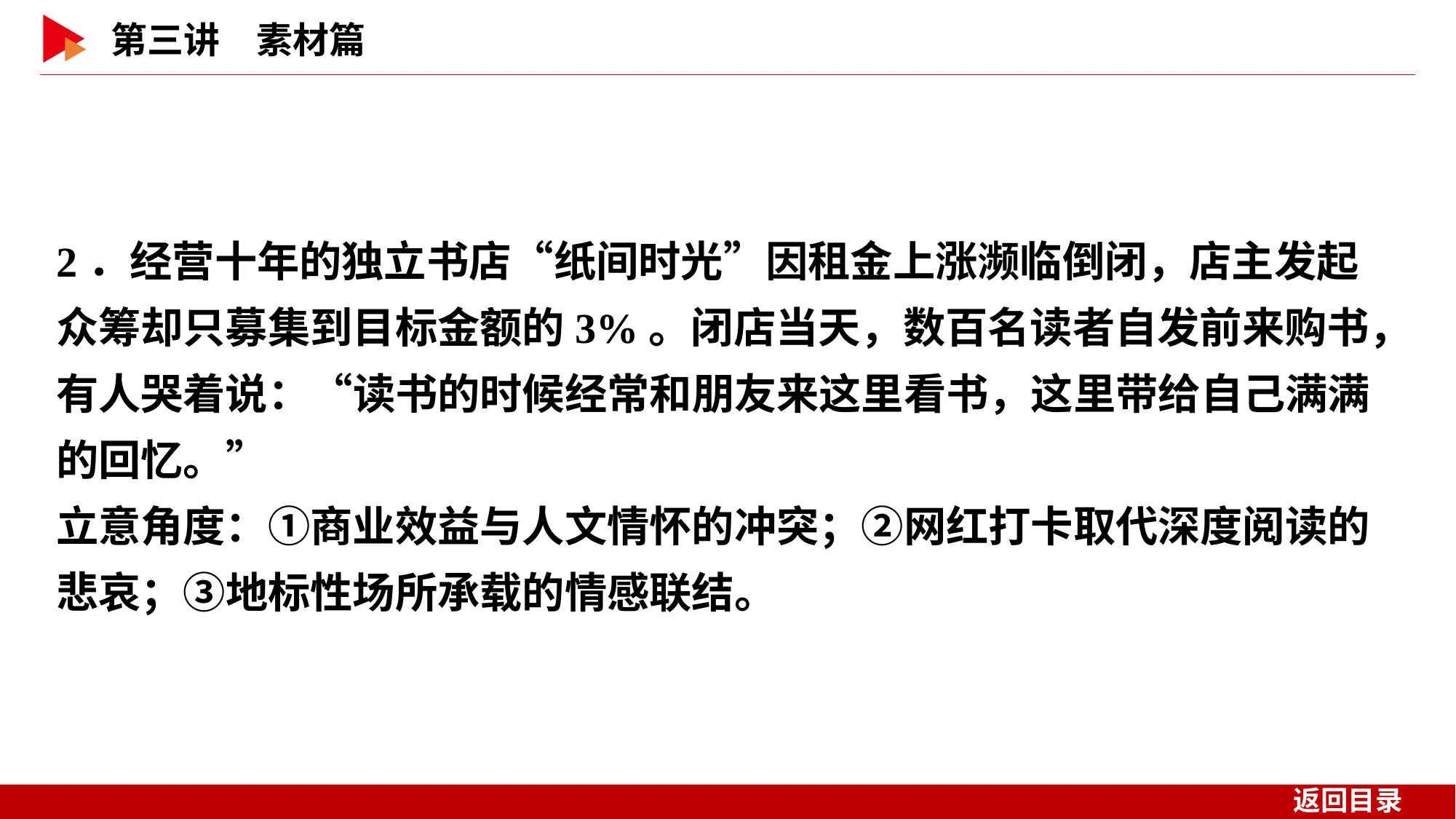

2．经营十年的独立书店“纸间时光”因租金上涨濒临倒闭，店主发起众筹却只募集到目标金额的3%。闭店当天，数百名读者自发前来购书，有人哭着说：“读书的时候经常和朋友来这里看书，这里带给自己满满的回忆。”
立意角度：①商业效益与人文情怀的冲突；②网红打卡取代深度阅读的悲哀；③地标性场所承载的情感联结。